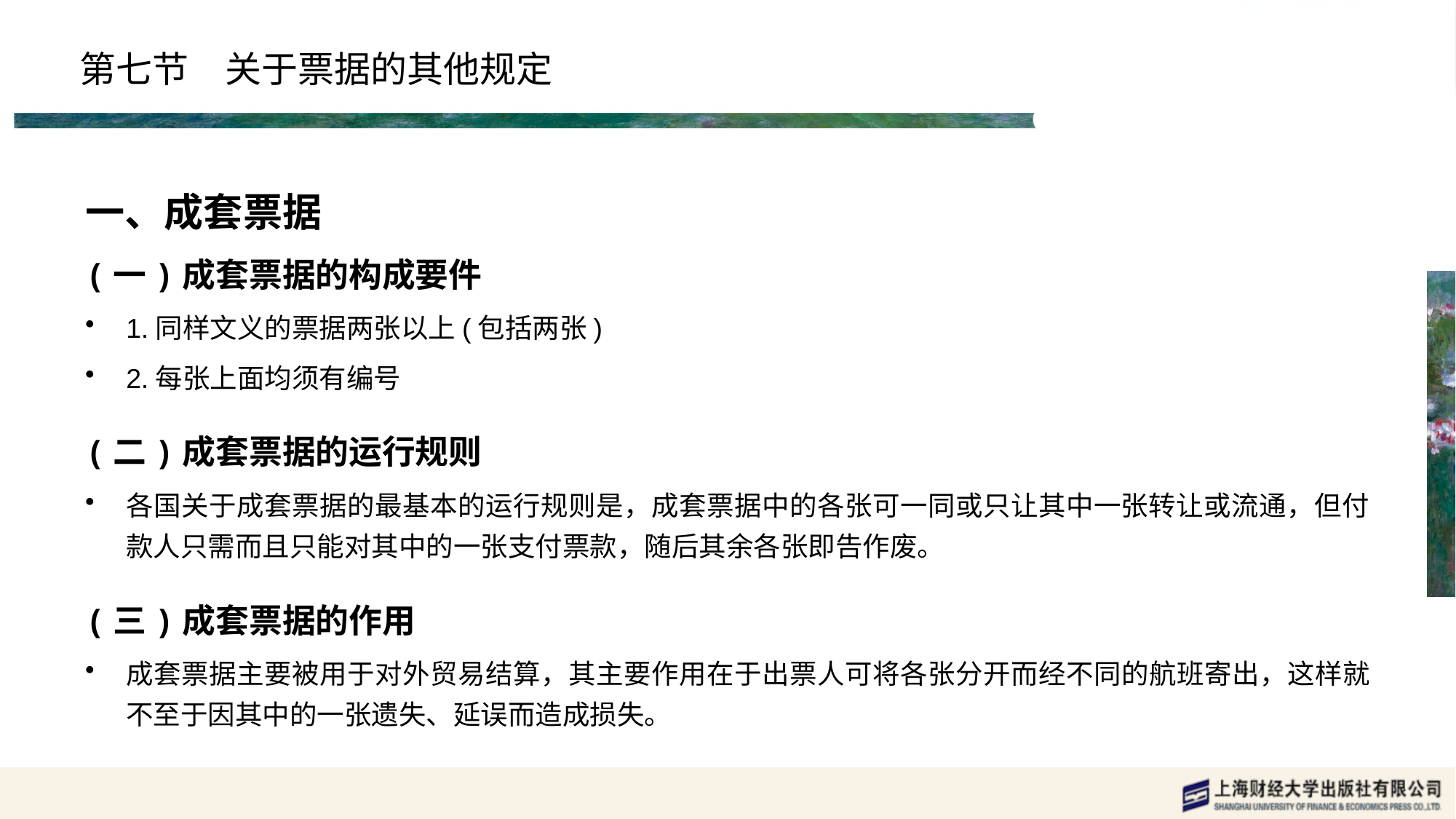

# 第七节　关于票据的其他规定
一、成套票据
(一)成套票据的构成要件
1.同样文义的票据两张以上(包括两张)
2.每张上面均须有编号
(二)成套票据的运行规则
各国关于成套票据的最基本的运行规则是，成套票据中的各张可一同或只让其中一张转让或流通，但付款人只需而且只能对其中的一张支付票款，随后其余各张即告作废。
(三)成套票据的作用
成套票据主要被用于对外贸易结算，其主要作用在于出票人可将各张分开而经不同的航班寄出，这样就不至于因其中的一张遗失、延误而造成损失。